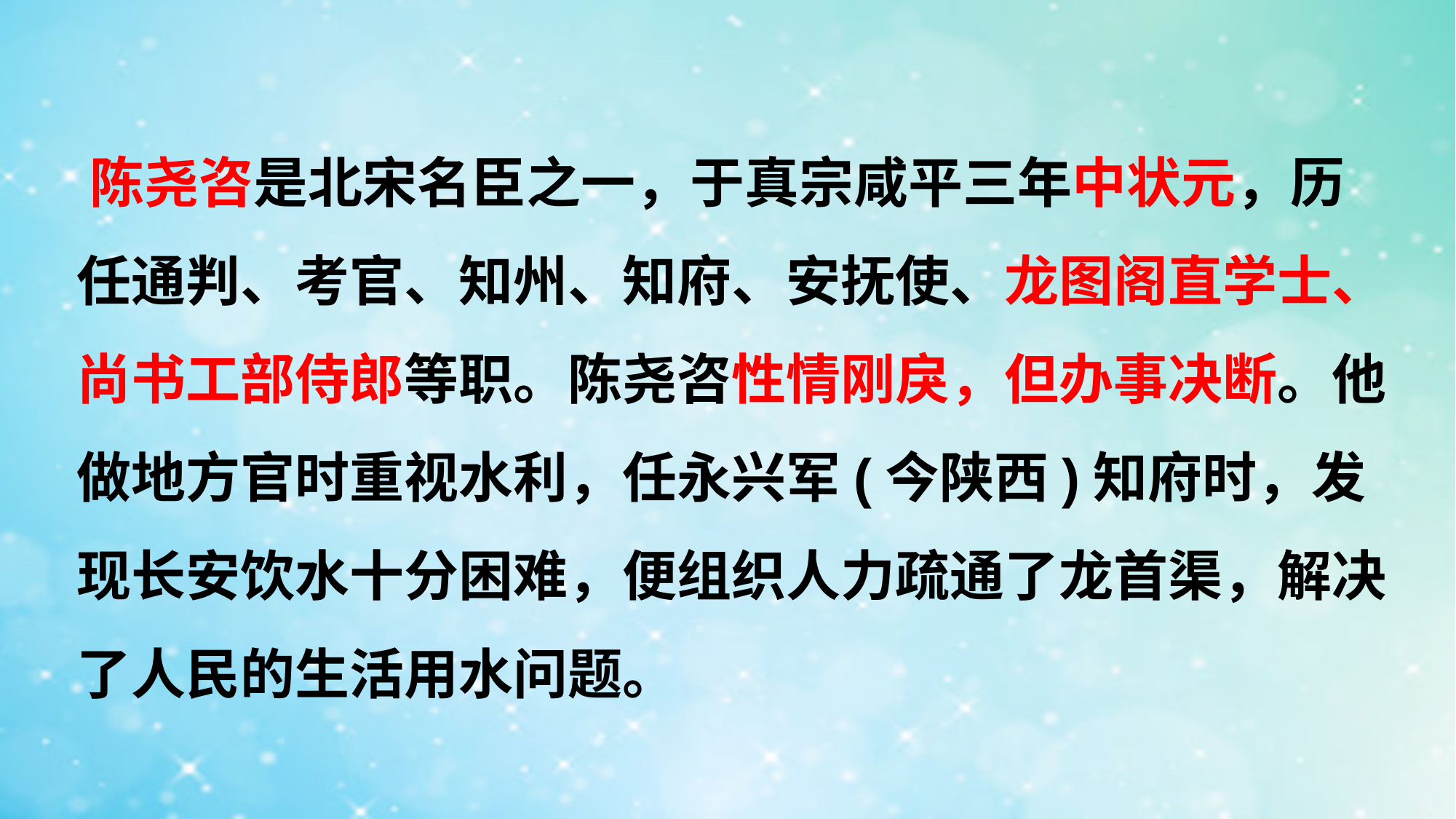

陈尧咨是北宋名臣之一，于真宗咸平三年中状元，历任通判、考官、知州、知府、安抚使、龙图阁直学士、尚书工部侍郎等职。陈尧咨性情刚戾，但办事决断。他做地方官时重视水利，任永兴军(今陕西)知府时，发现长安饮水十分困难，便组织人力疏通了龙首渠，解决了人民的生活用水问题。